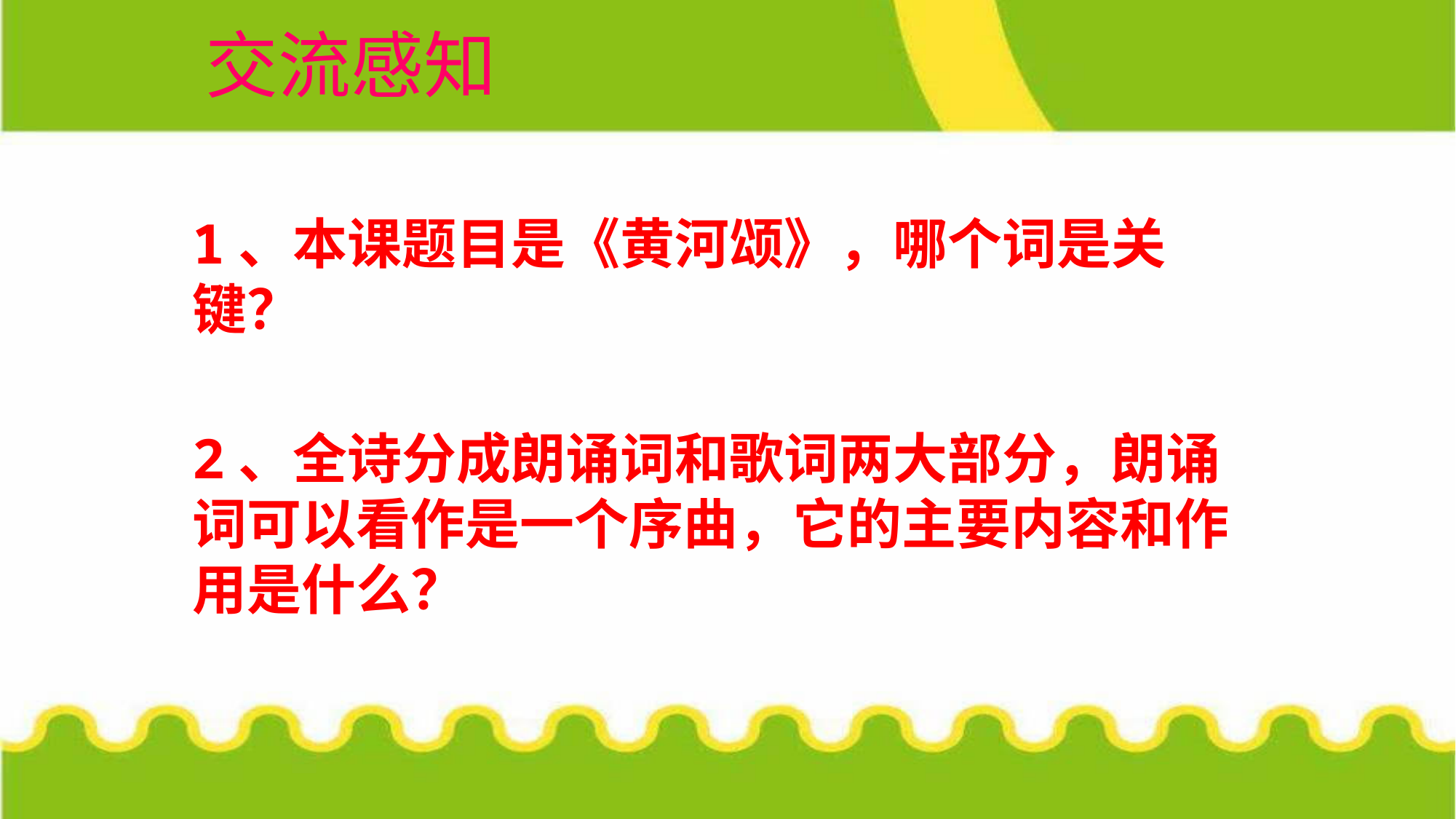

交流感知
1、本课题目是《黄河颂》，哪个词是关键？
2、全诗分成朗诵词和歌词两大部分，朗诵词可以看作是一个序曲，它的主要内容和作用是什么？